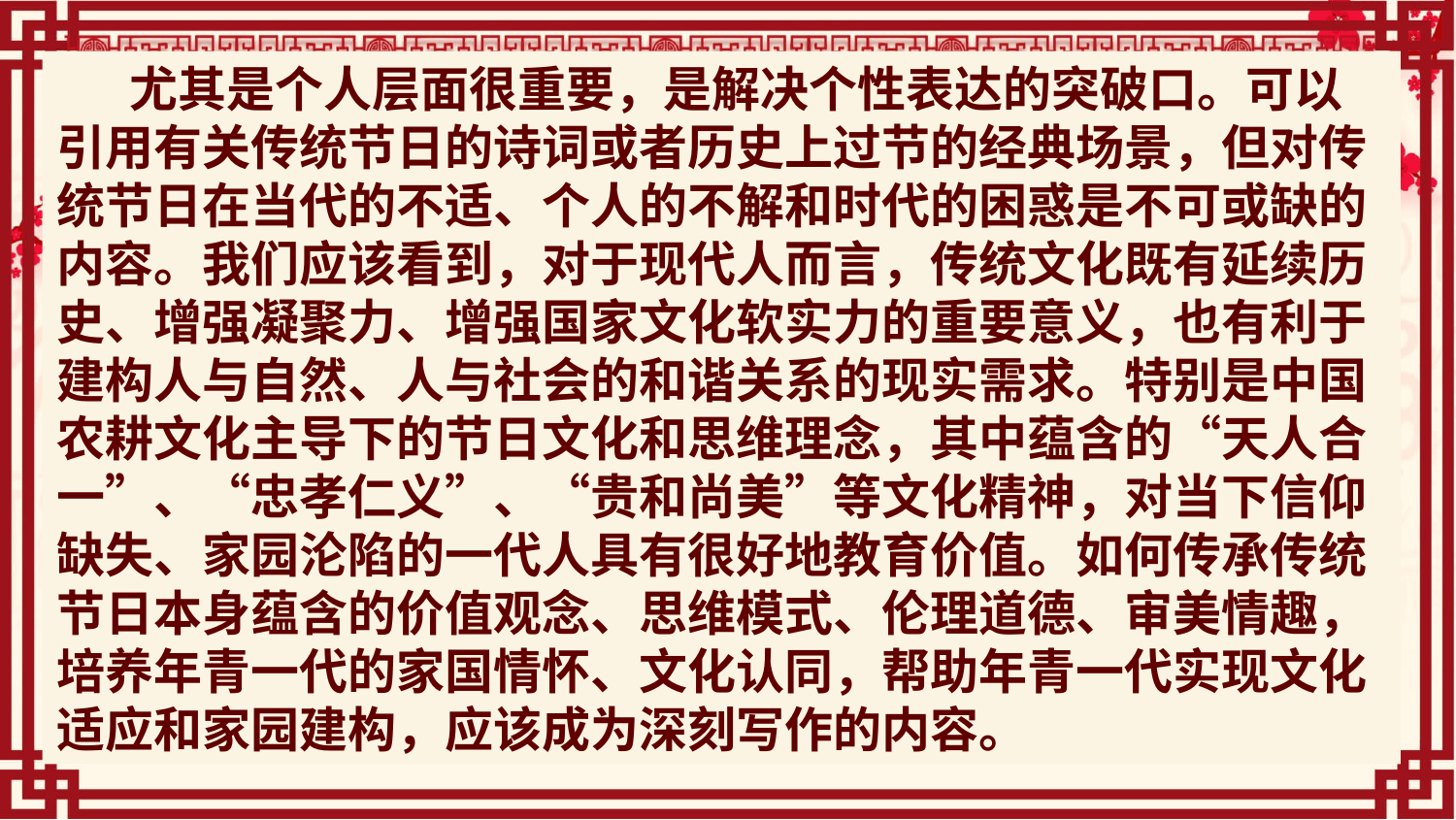

尤其是个人层面很重要，是解决个性表达的突破口。可以引用有关传统节日的诗词或者历史上过节的经典场景，但对传统节日在当代的不适、个人的不解和时代的困惑是不可或缺的内容。我们应该看到，对于现代人而言，传统文化既有延续历史、增强凝聚力、增强国家文化软实力的重要意义，也有利于建构人与自然、人与社会的和谐关系的现实需求。特别是中国农耕文化主导下的节日文化和思维理念，其中蕴含的“天人合一”、“忠孝仁义”、“贵和尚美”等文化精神，对当下信仰缺失、家园沦陷的一代人具有很好地教育价值。如何传承传统节日本身蕴含的价值观念、思维模式、伦理道德、审美情趣，培养年青一代的家国情怀、文化认同，帮助年青一代实现文化适应和家园建构，应该成为深刻写作的内容。